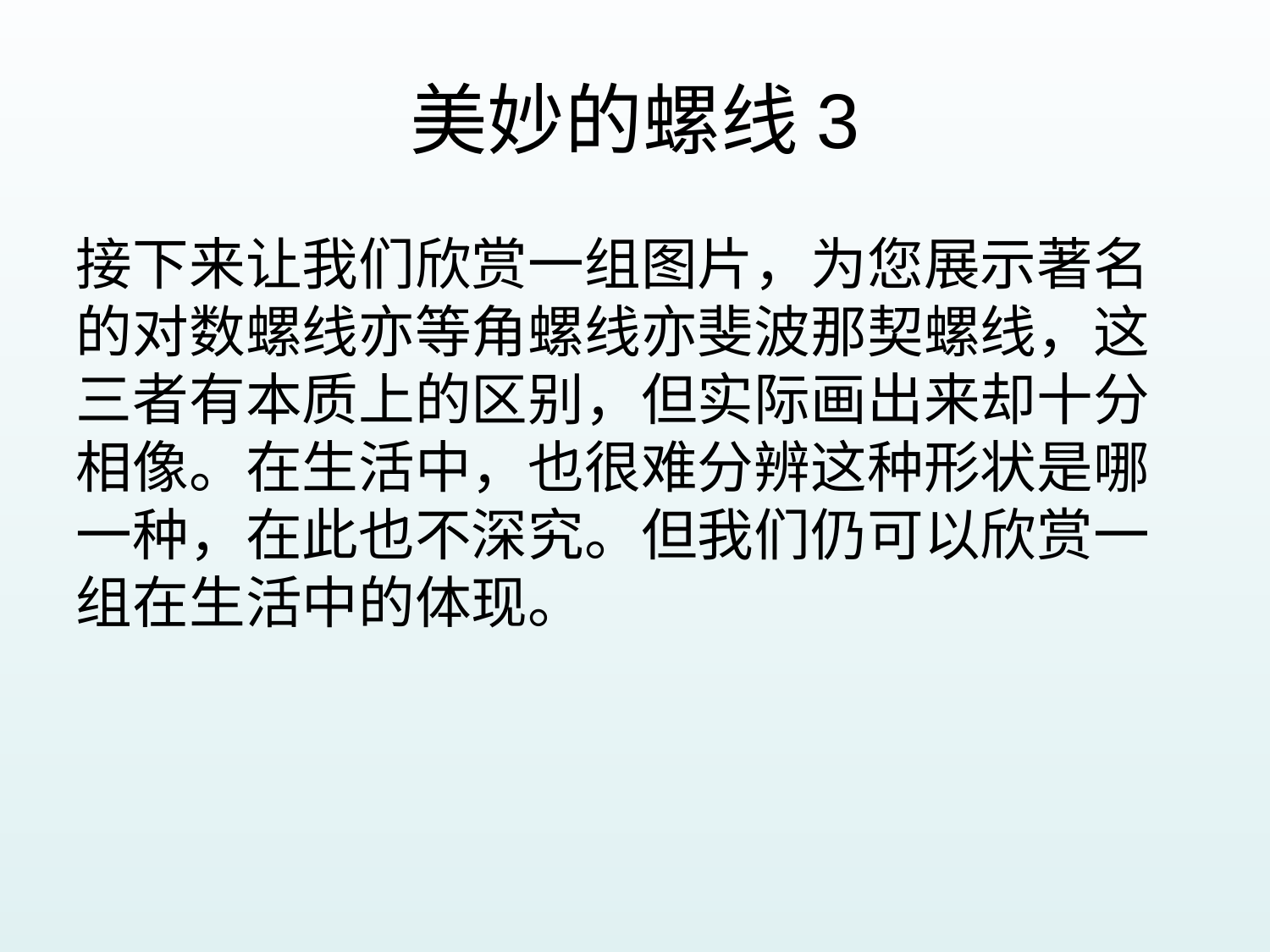

# 美妙的螺线3
接下来让我们欣赏一组图片，为您展示著名的对数螺线亦等角螺线亦斐波那契螺线，这三者有本质上的区别，但实际画出来却十分相像。在生活中，也很难分辨这种形状是哪一种，在此也不深究。但我们仍可以欣赏一组在生活中的体现。